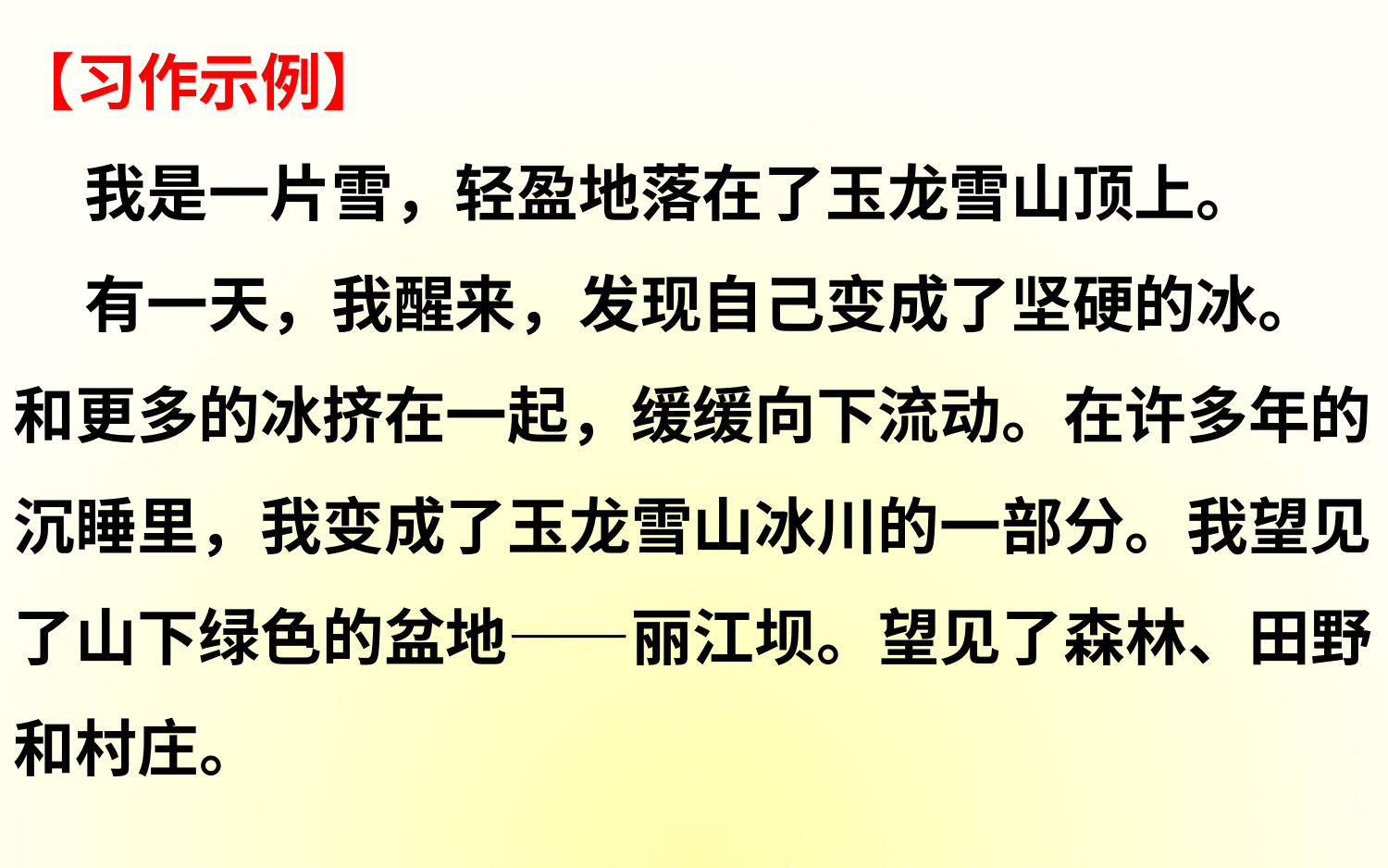

【习作示例】
    我是一片雪，轻盈地落在了玉龙雪山顶上。
    有一天，我醒来，发现自己变成了坚硬的冰。和更多的冰挤在一起，缓缓向下流动。在许多年的沉睡里，我变成了玉龙雪山冰川的一部分。我望见了山下绿色的盆地——丽江坝。望见了森林、田野和村庄。